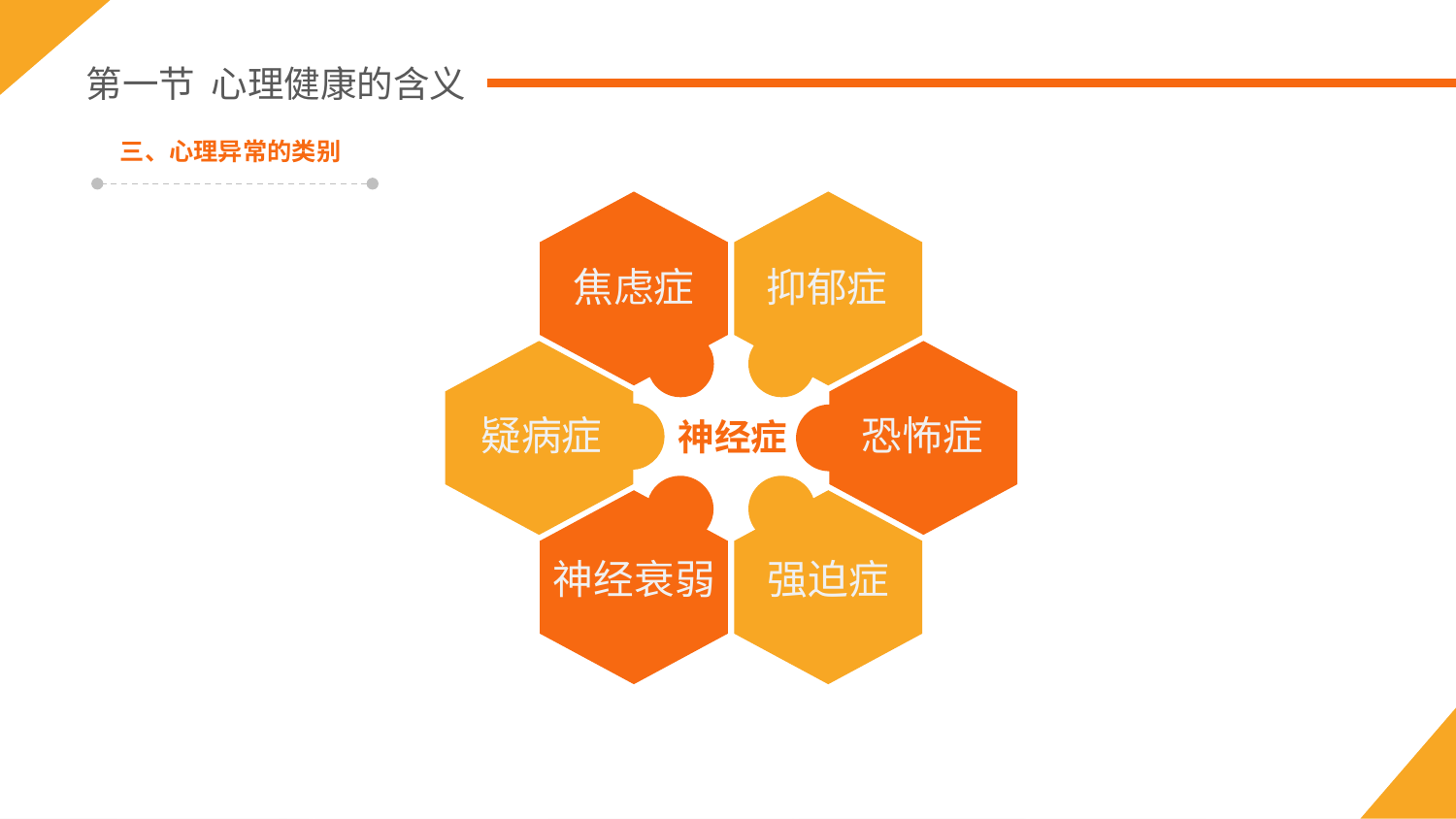

第一节  心理健康的含义
三、心理异常的类别

焦虑症
抑郁症

疑病症
恐怖症
神经症

神经衰弱
强迫症